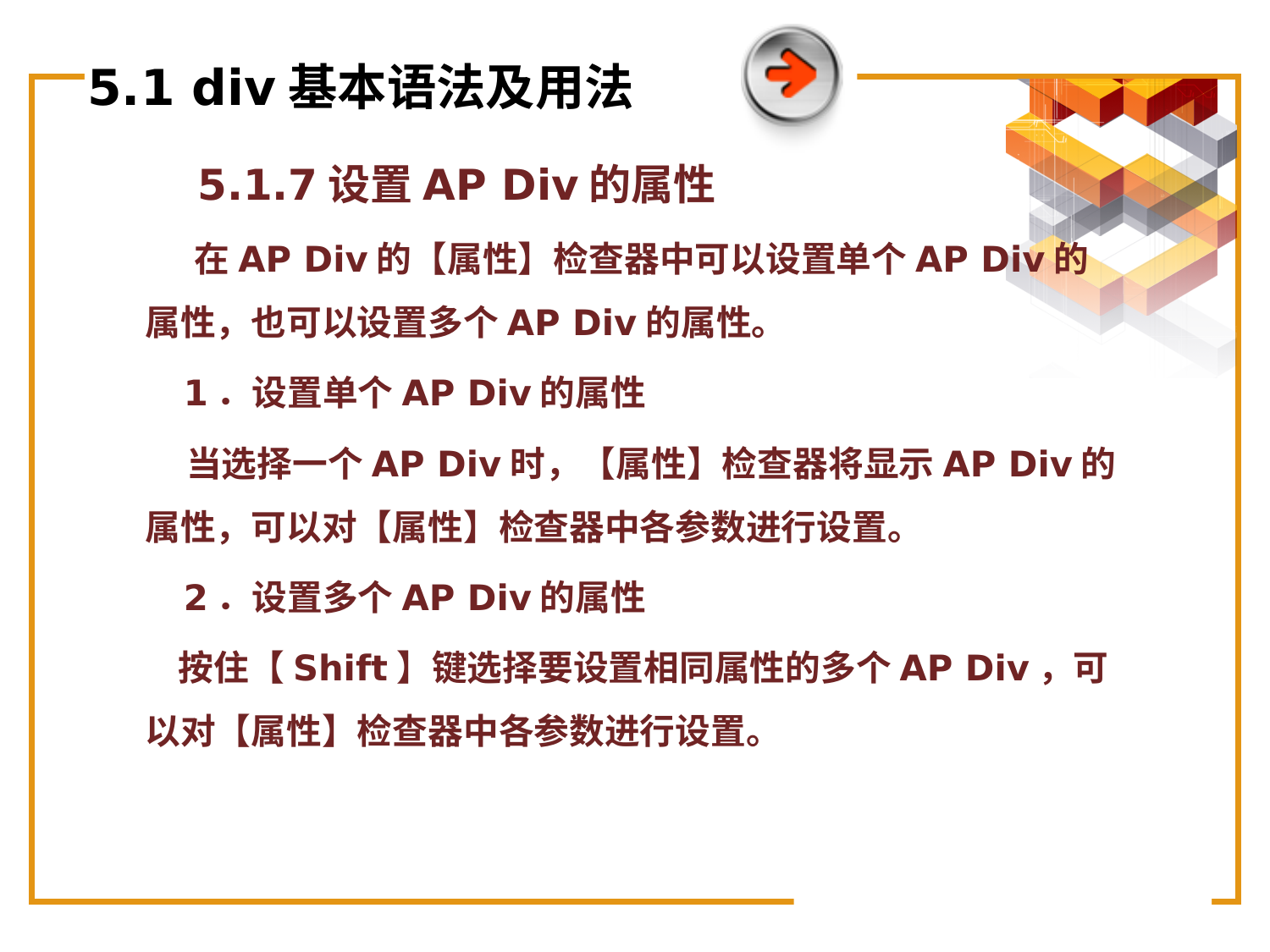

# 5.1 div基本语法及用法
5.1.7设置AP Div的属性
           在AP Div的【属性】检查器中可以设置单个AP Div的属性，也可以设置多个AP Div的属性。
       1．设置单个AP Div的属性
          当选择一个AP Div时，【属性】检查器将显示AP Div的属性，可以对【属性】检查器中各参数进行设置。
       2．设置多个AP Div的属性
         按住【Shift】键选择要设置相同属性的多个AP Div，可以对【属性】检查器中各参数进行设置。